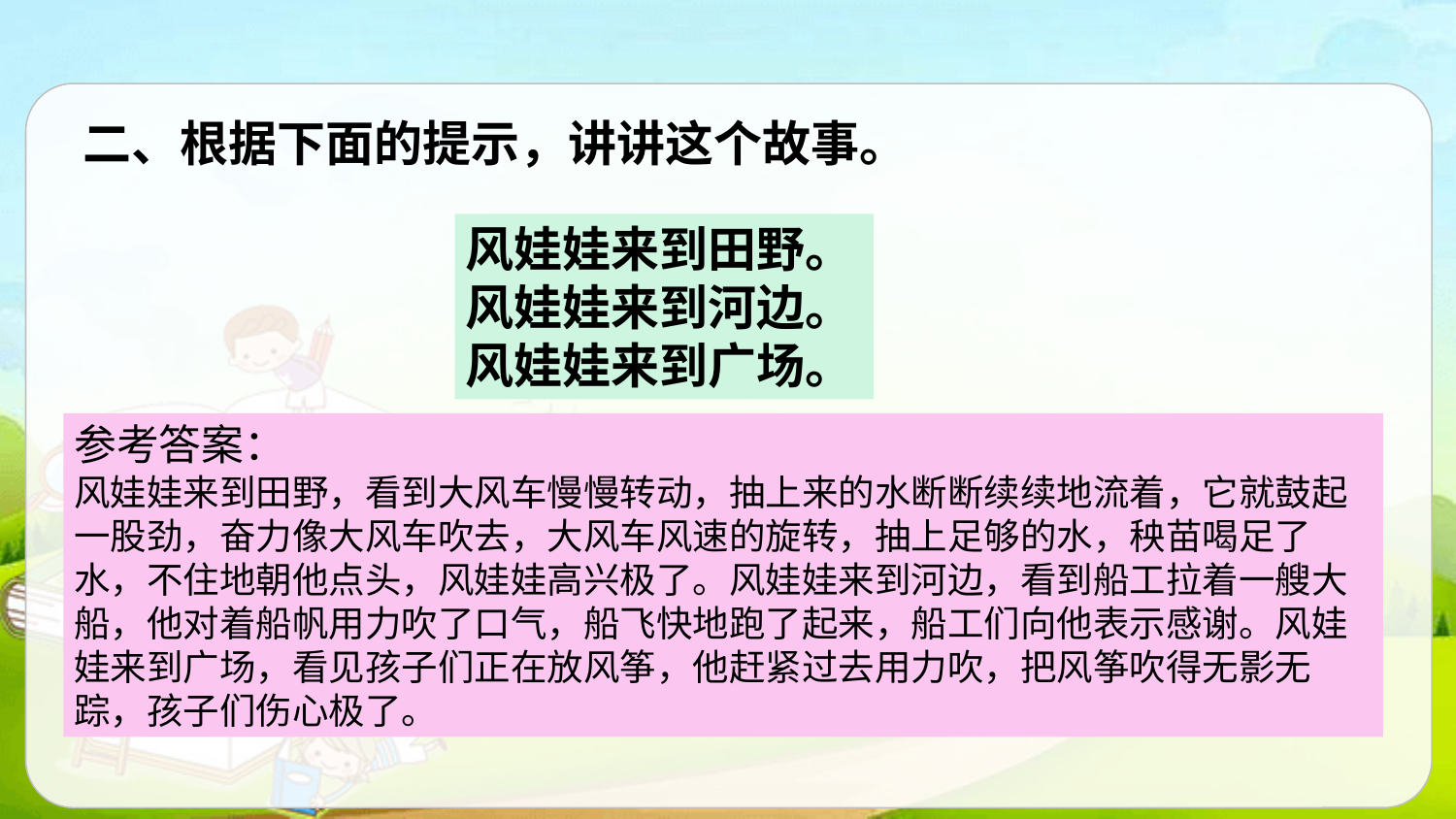

二、根据下面的提示，讲讲这个故事。
风娃娃来到田野。
风娃娃来到河边。
风娃娃来到广场。
参考答案：
风娃娃来到田野，看到大风车慢慢转动，抽上来的水断断续续地流着，它就鼓起一股劲，奋力像大风车吹去，大风车风速的旋转，抽上足够的水，秧苗喝足了水，不住地朝他点头，风娃娃高兴极了。风娃娃来到河边，看到船工拉着一艘大船，他对着船帆用力吹了口气，船飞快地跑了起来，船工们向他表示感谢。风娃娃来到广场，看见孩子们正在放风筝，他赶紧过去用力吹，把风筝吹得无影无踪，孩子们伤心极了。